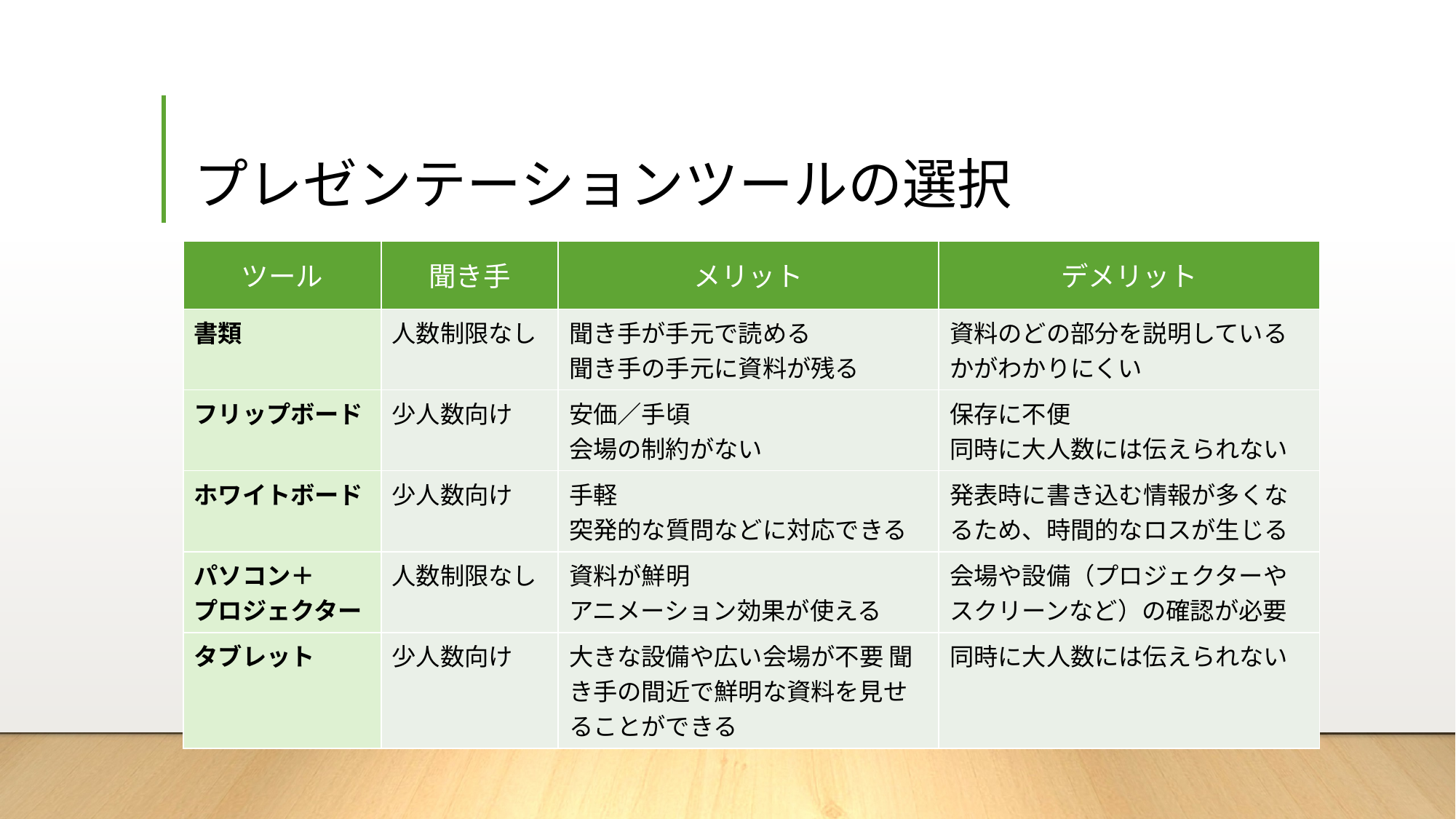

# プレゼンテーションツールの選択
| ツール | 聞き手 | メリット | デメリット |
| --- | --- | --- | --- |
| 書類 | 人数制限なし | 聞き手が手元で読める 聞き手の手元に資料が残る | 資料のどの部分を説明しているかがわかりにくい |
| フリップボード | 少人数向け | 安価／手頃 会場の制約がない | 保存に不便 同時に大人数には伝えられない |
| ホワイトボード | 少人数向け | 手軽 突発的な質問などに対応できる | 発表時に書き込む情報が多くなるため、時間的なロスが生じる |
| パソコン＋ プロジェクター | 人数制限なし | 資料が鮮明 アニメーション効果が使える | 会場や設備（プロジェクターやスクリーンなど）の確認が必要 |
| タブレット | 少人数向け | 大きな設備や広い会場が不要 聞き手の間近で鮮明な資料を見せることができる | 同時に大人数には伝えられない |